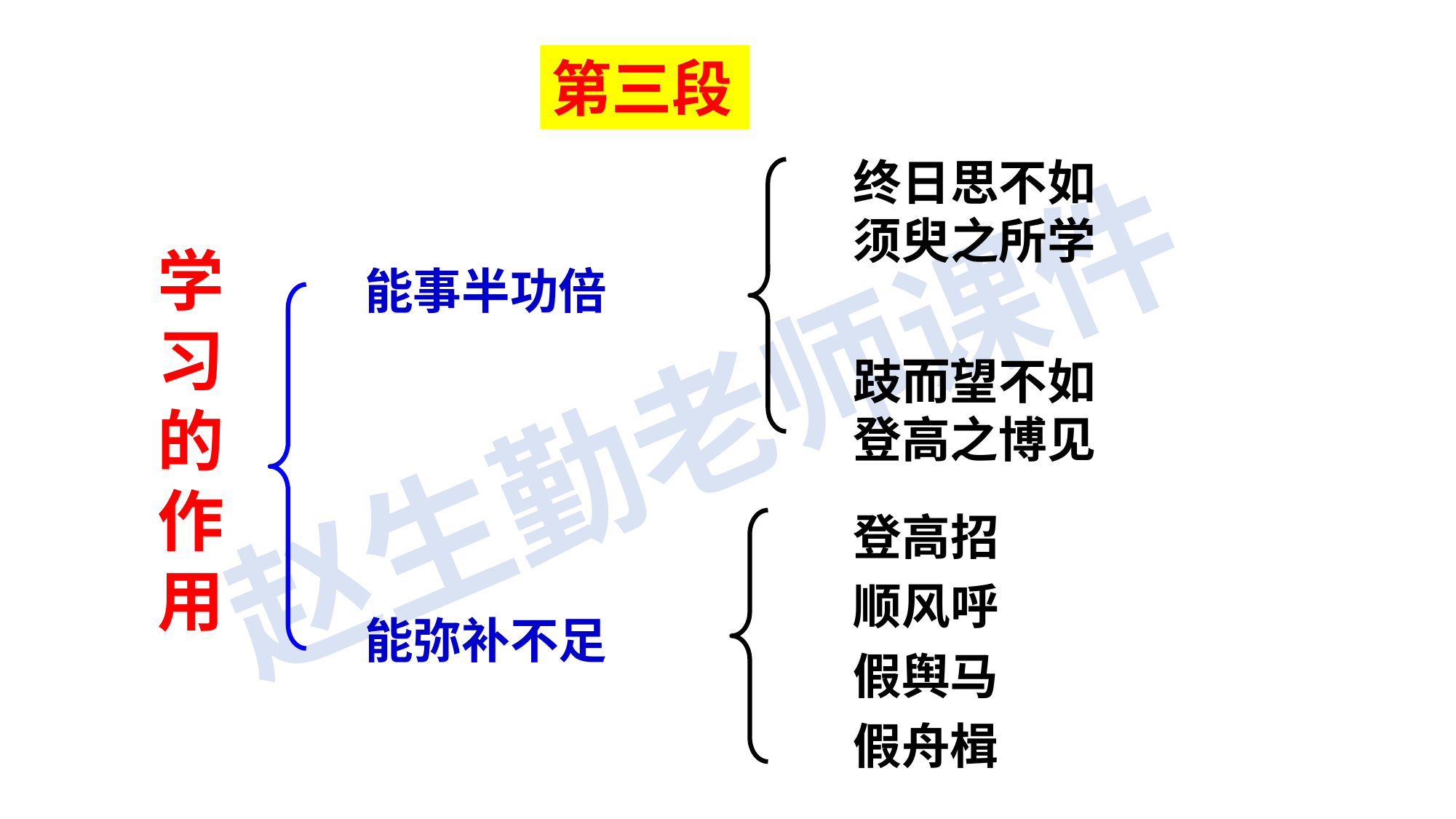

第三段
终日思不如须臾之所学

学习的作用
能事半功倍

能弥补不足

跂而望不如登高之博见
登高招顺风呼
假舆马假舟楫